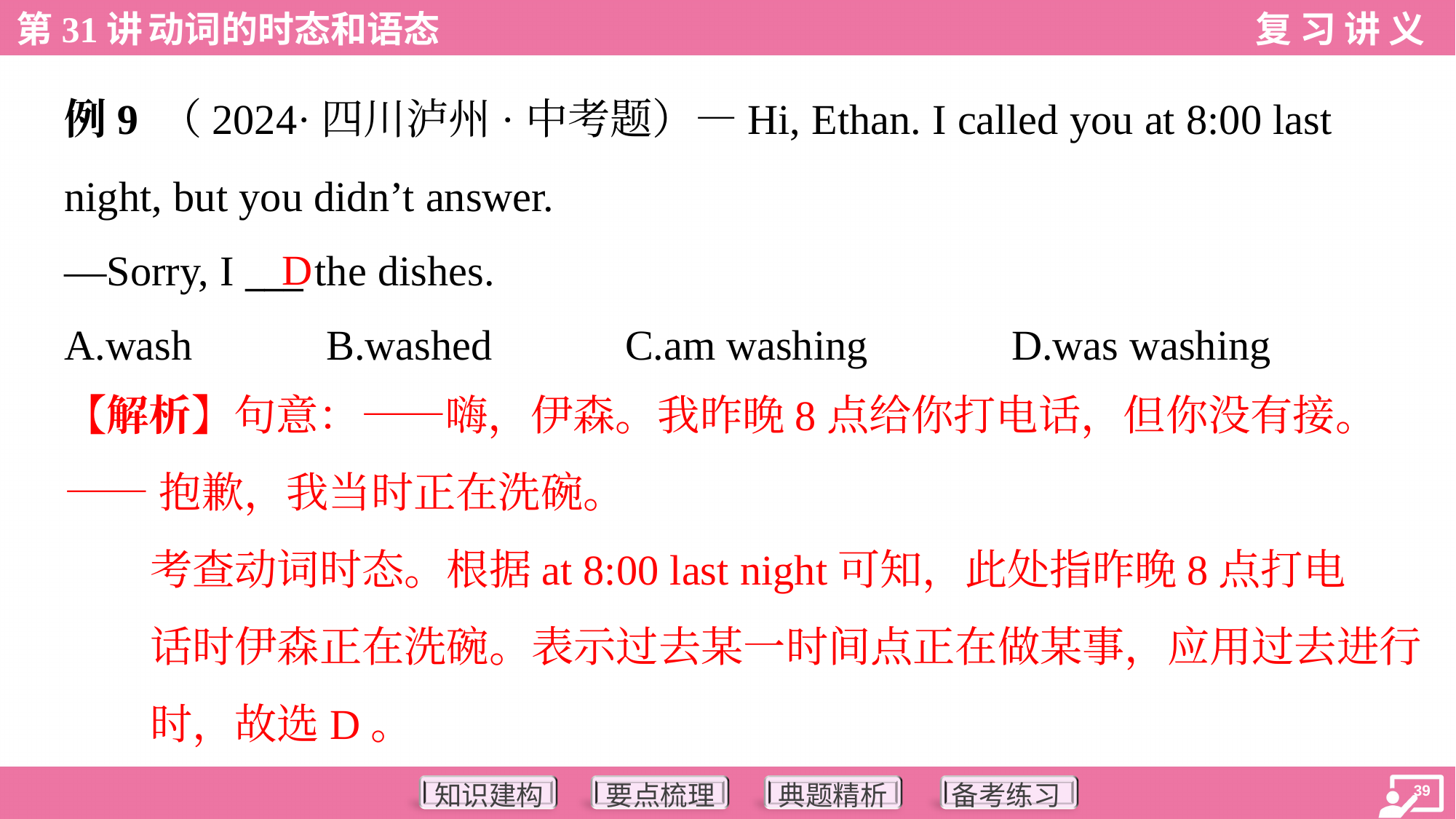

例9 （2024·四川泸州·中考题）—Hi, Ethan. I called you at 8:00 last
night, but you didn’t answer.
—Sorry, I ___ the dishes.
D
A.wash	B.washed	C.am washing	D.was washing
【解析】句意：——嗨，伊森。我昨晚8点给你打电话，但你没有接。
——抱歉，我当时正在洗碗。
考查动词时态。根据at 8:00 last night可知，此处指昨晚8点打电
话时伊森正在洗碗。表示过去某一时间点正在做某事，应用过去进行
时，故选D。